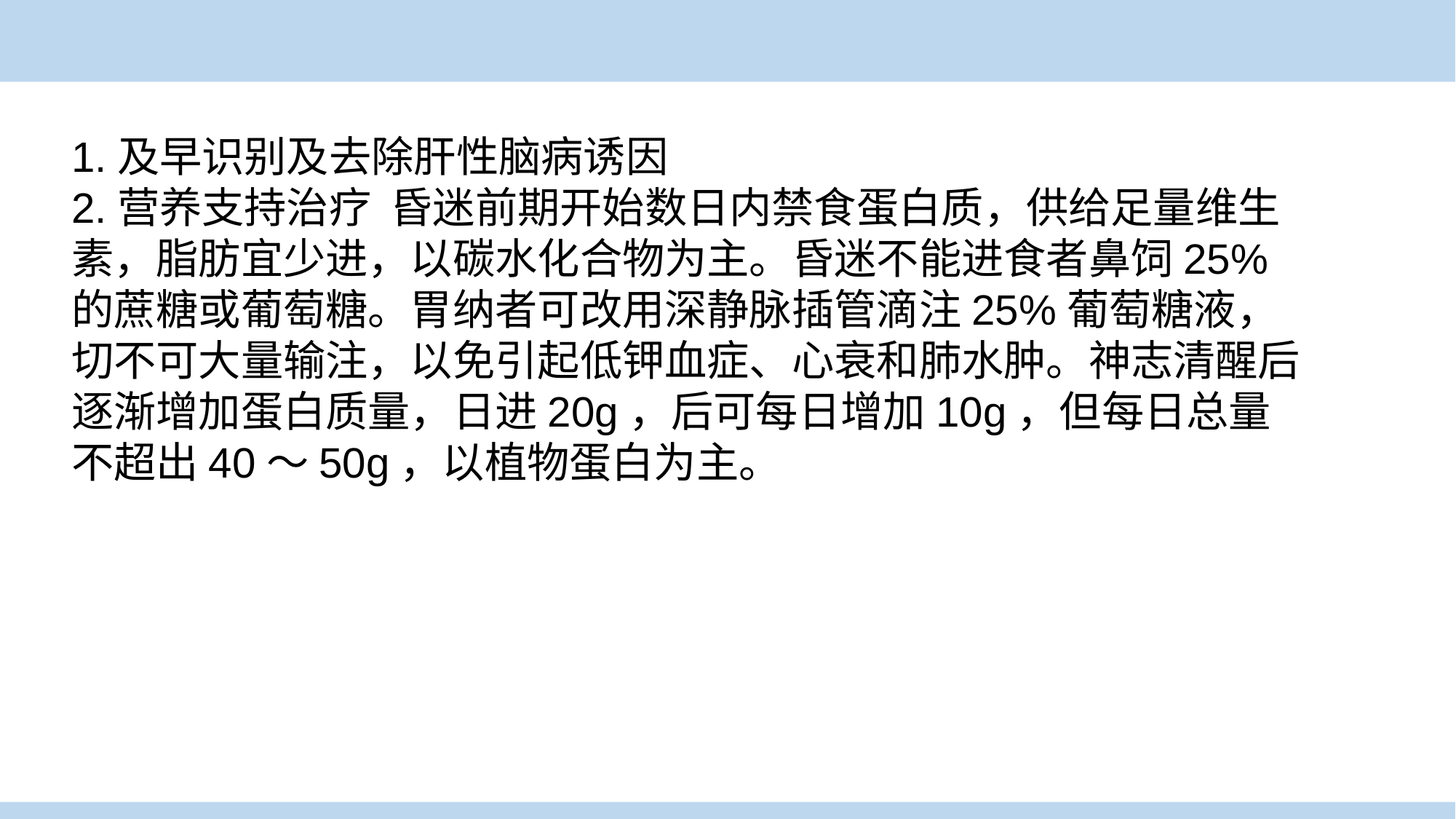

1.及早识别及去除肝性脑病诱因
2.营养支持治疗  昏迷前期开始数日内禁食蛋白质，供给足量维生素，脂肪宜少进，以碳水化合物为主。昏迷不能进食者鼻饲25%的蔗糖或葡萄糖。胃纳者可改用深静脉插管滴注25%葡萄糖液，切不可大量输注，以免引起低钾血症、心衰和肺水肿。神志清醒后逐渐增加蛋白质量，日进20g，后可每日增加10g，但每日总量不超出40～50g，以植物蛋白为主。